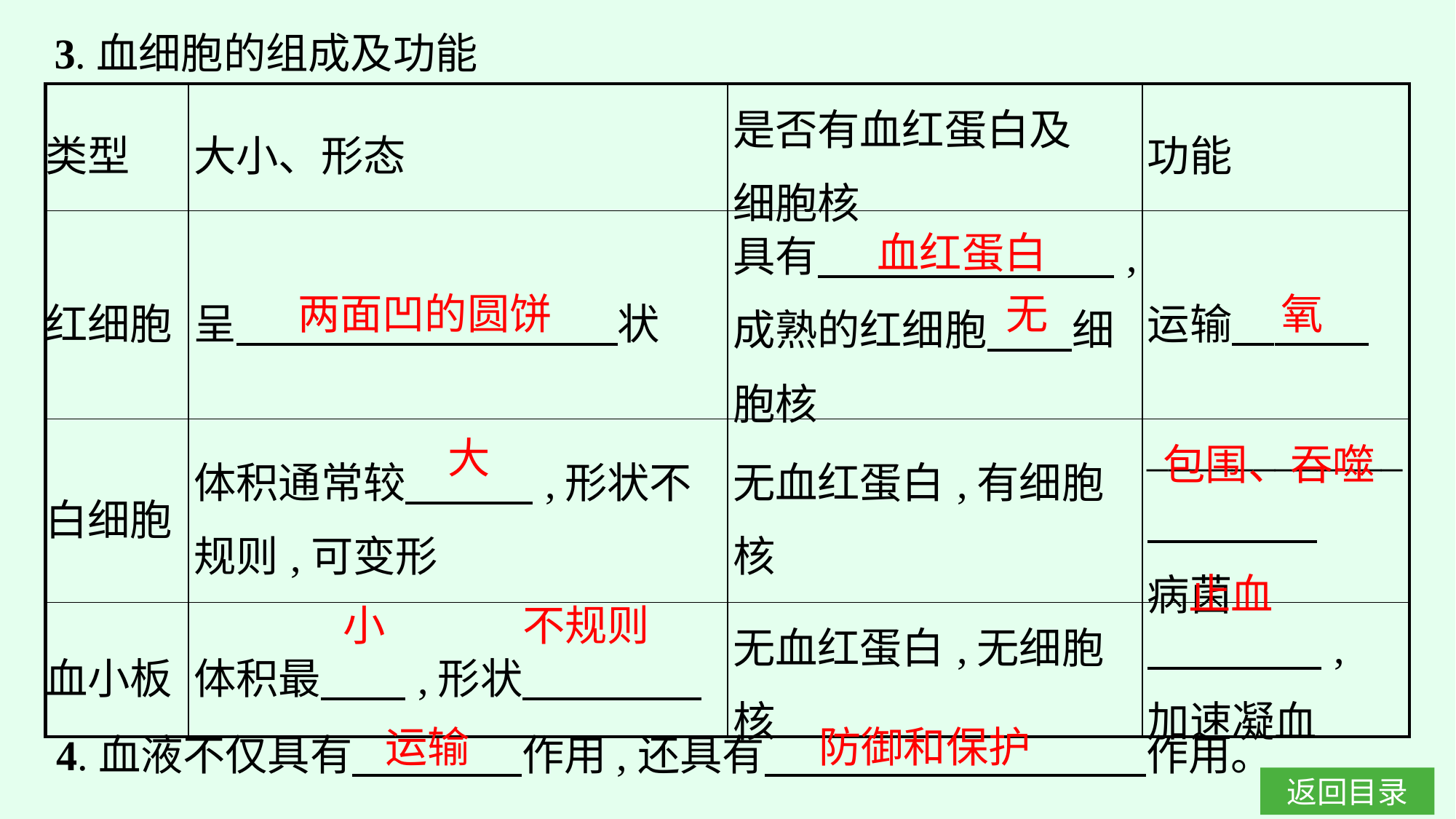

3.血细胞的组成及功能
| 类型 | 大小、形态 | 是否有血红蛋白及 细胞核 | 功能 |
| --- | --- | --- | --- |
| 红细胞 | 呈　　　　　　　　　状 | 具有　　　　　　　,成熟的红细胞　　细胞核 | 运输 |
| 白细胞 | 体积通常较　　　,形状不规则,可变形 | 无血红蛋白,有细胞核 | \_\_\_\_\_\_\_\_\_\_\_\_　　　　 病菌 |
| 血小板 | 体积最　　,形状 | 无血红蛋白,无细胞核 | , 加速凝血 |
血红蛋白
两面凹的圆饼
无
氧
大
包围、吞噬
止血
小
不规则
4.血液不仅具有　　　　作用,还具有　　　　　　　　　作用。
运输
防御和保护